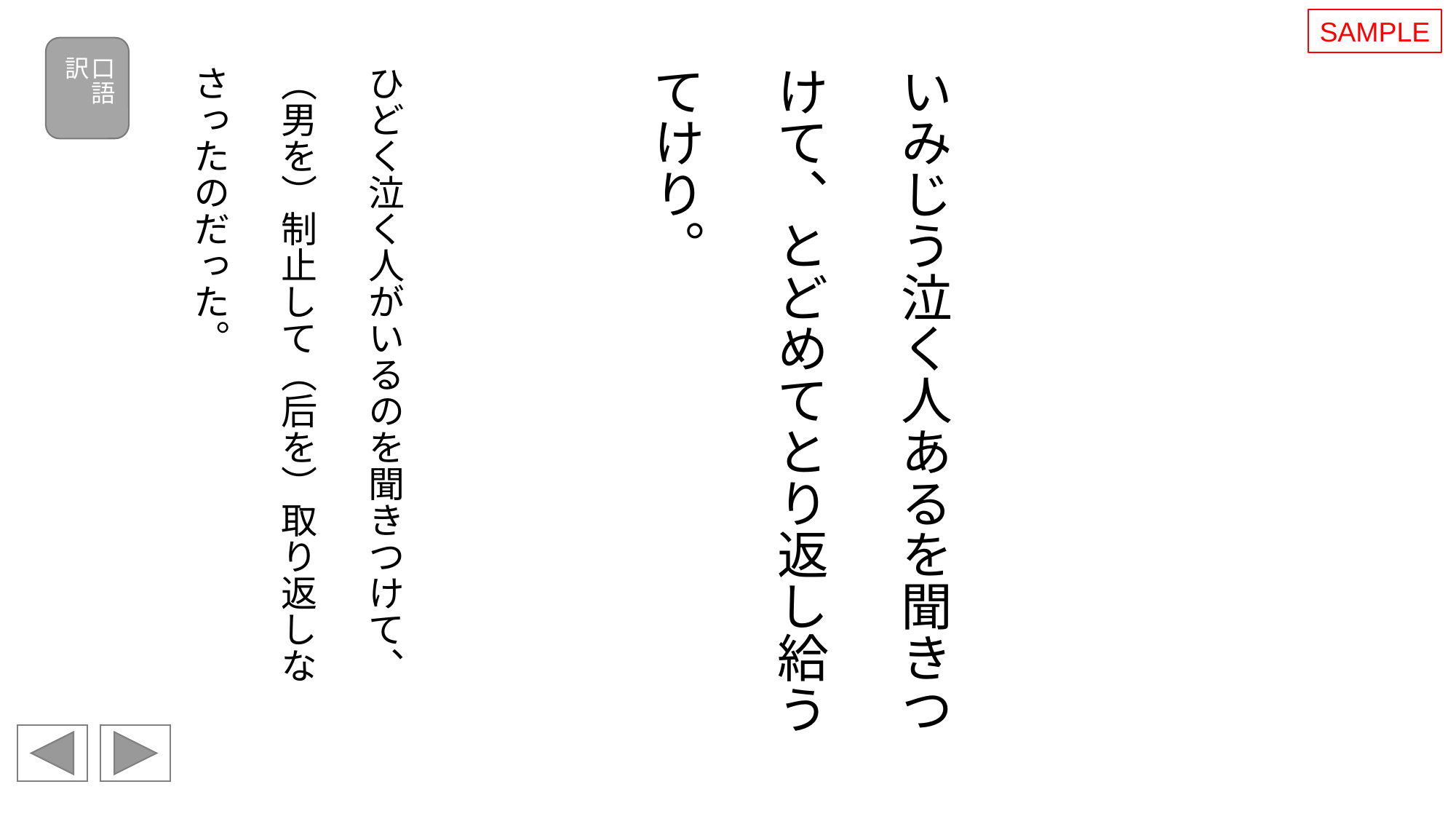

SAMPLE
口語訳
ひどく泣く人がいるのを聞きつけて、（男を）制止して（后を）取り返しなさったのだった。
いみじう泣く人あるを聞きつけて、とどめてとり返し給うてけり。